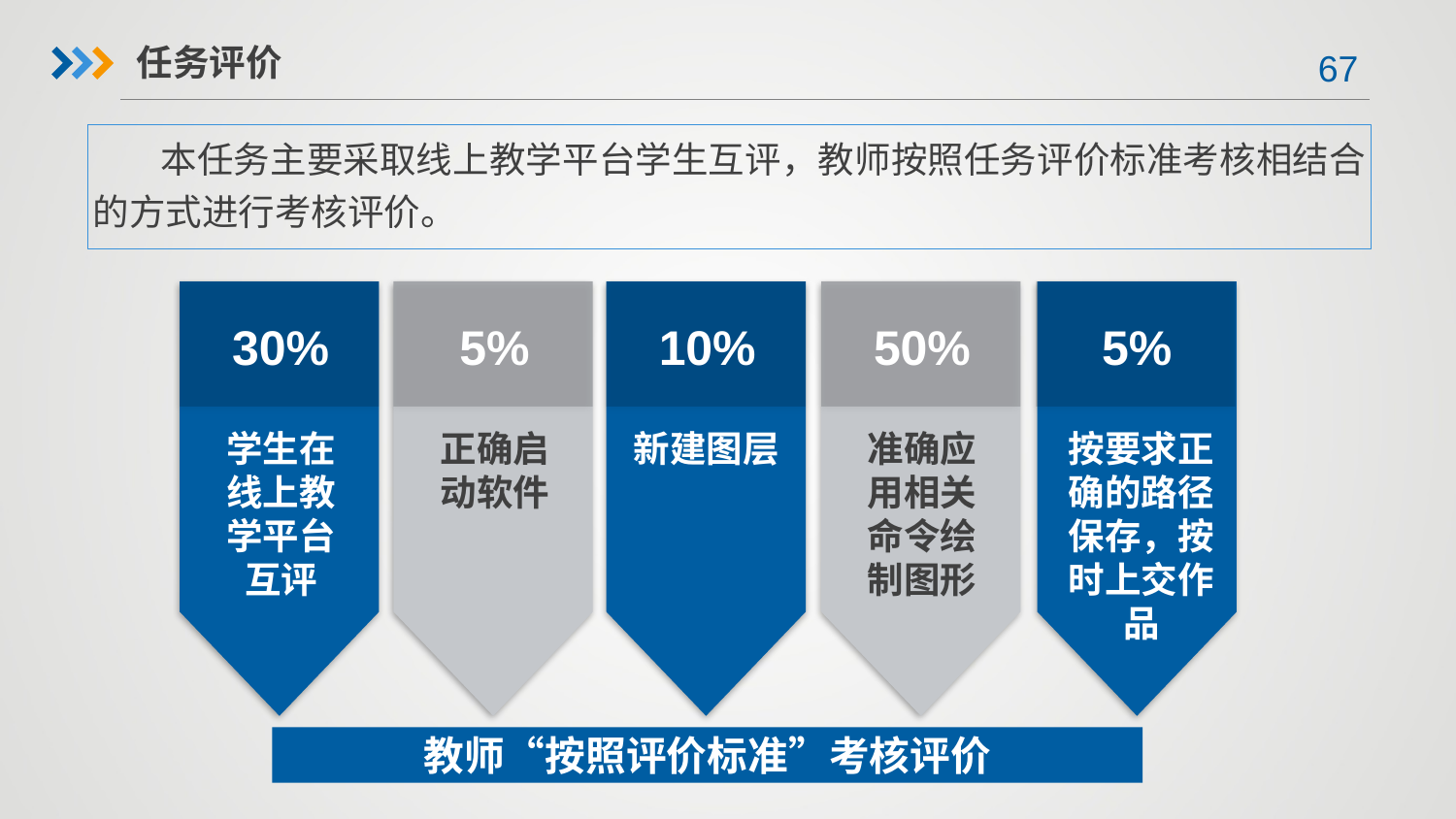

任务评价
       本任务主要采取线上教学平台学生互评，教师按照任务评价标准考核相结合的方式进行考核评价。

30%
5%
10%
50%
5%
新建图层
准确应用相关命令绘制图形

按要求正确的路径保存，按时上交作品
学生在线上教学平台互评
正确启动软件
教师“按照评价标准”考核评价